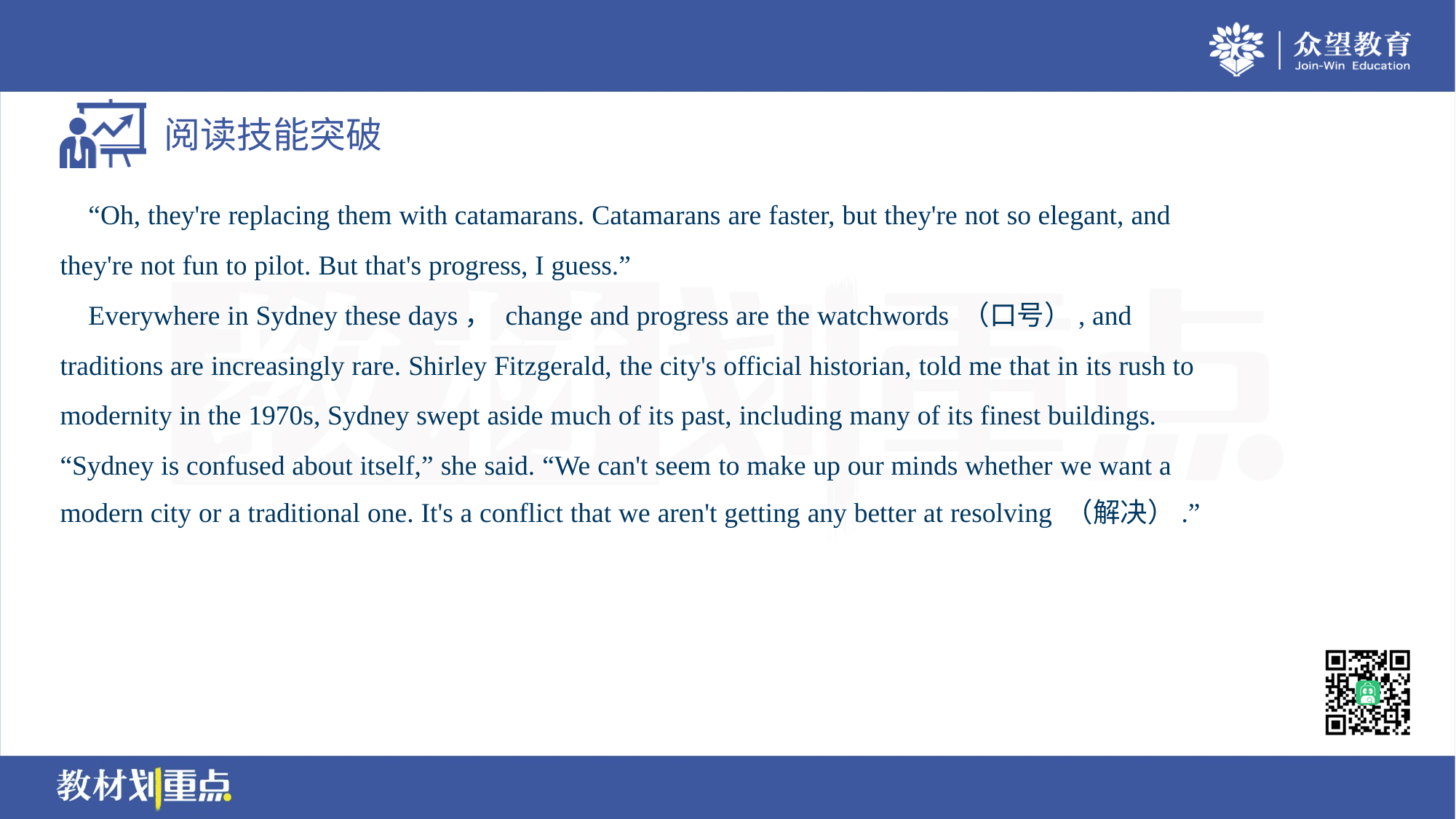

“Oh, they're replacing them with catamarans. Catamarans are faster, but they're not so elegant, and
they're not fun to pilot. But that's progress, I guess.”
    Everywhere in Sydney these days， change and progress are the watchwords （口号）, and
traditions are increasingly rare. Shirley Fitzgerald, the city's official historian, told me that in its rush to
modernity in the 1970s, Sydney swept aside much of its past, including many of its finest buildings.
“Sydney is confused about itself,” she said. “We can't seem to make up our minds whether we want a
modern city or a traditional one. It's a conflict that we aren't getting any better at resolving （解决）.”